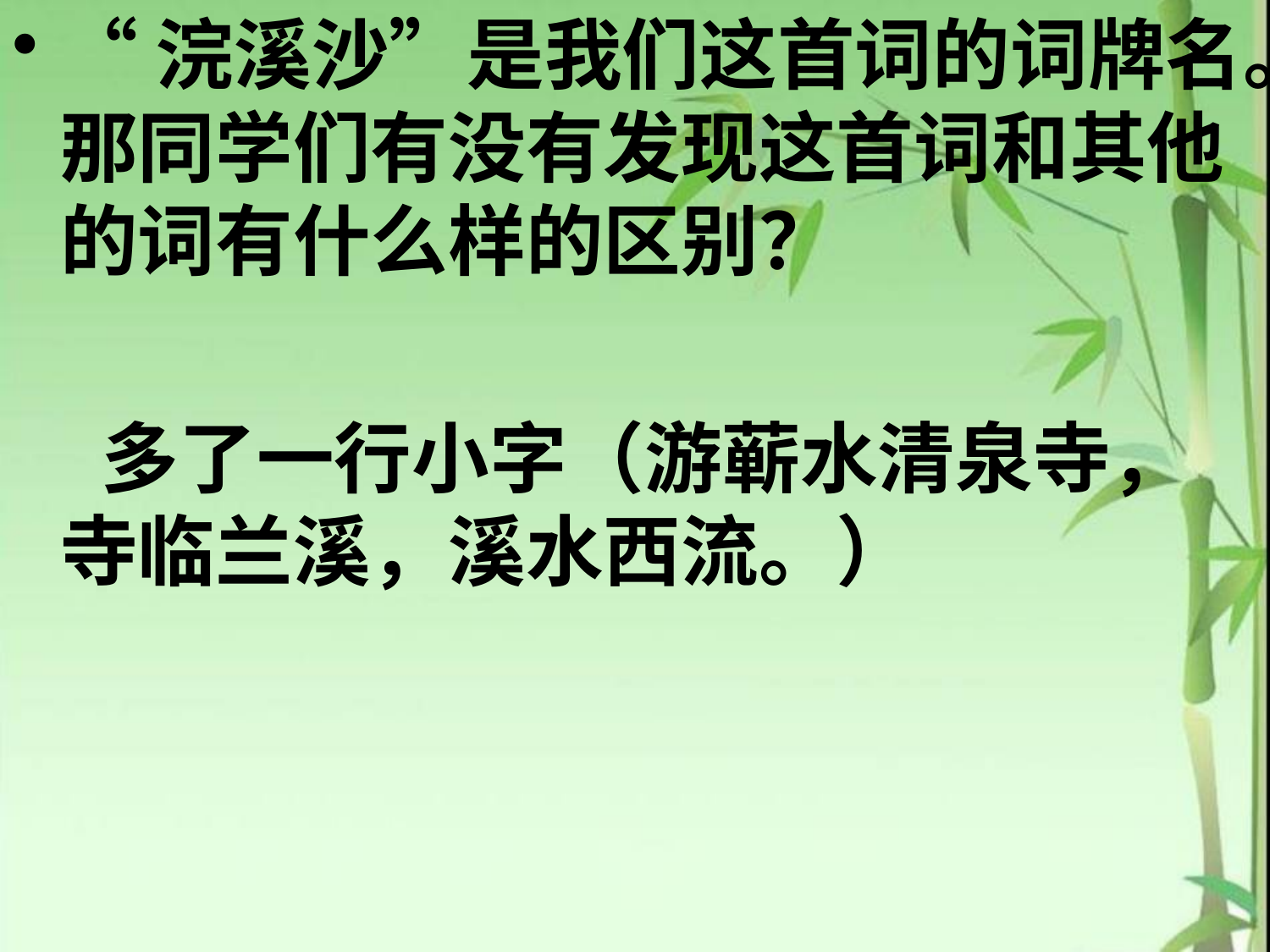

“浣溪沙”是我们这首词的词牌名。那同学们有没有发现这首词和其他的词有什么样的区别？

    多了一行小字（游蕲水清泉寺，寺临兰溪，溪水西流。）